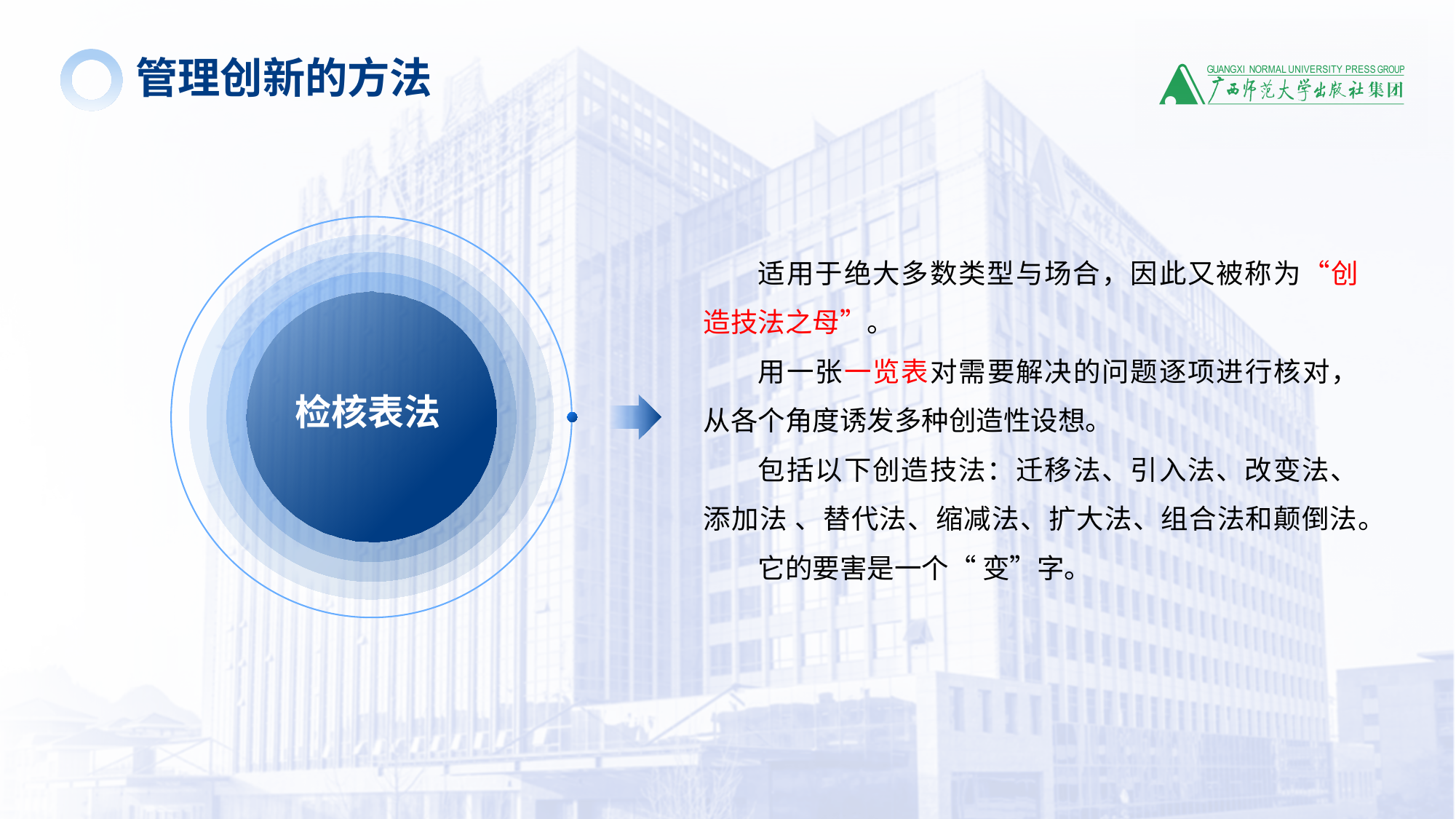

管理创新的方法

适用于绝大多数类型与场合，因此又被称为“创造技法之母”。
用一张一览表对需要解决的问题逐项进行核对，从各个角度诱发多种创造性设想。
包括以下创造技法：迁移法、引入法、改变法、添加法 、替代法、缩减法、扩大法、组合法和颠倒法。
它的要害是一个“ 变”字。

检核表法